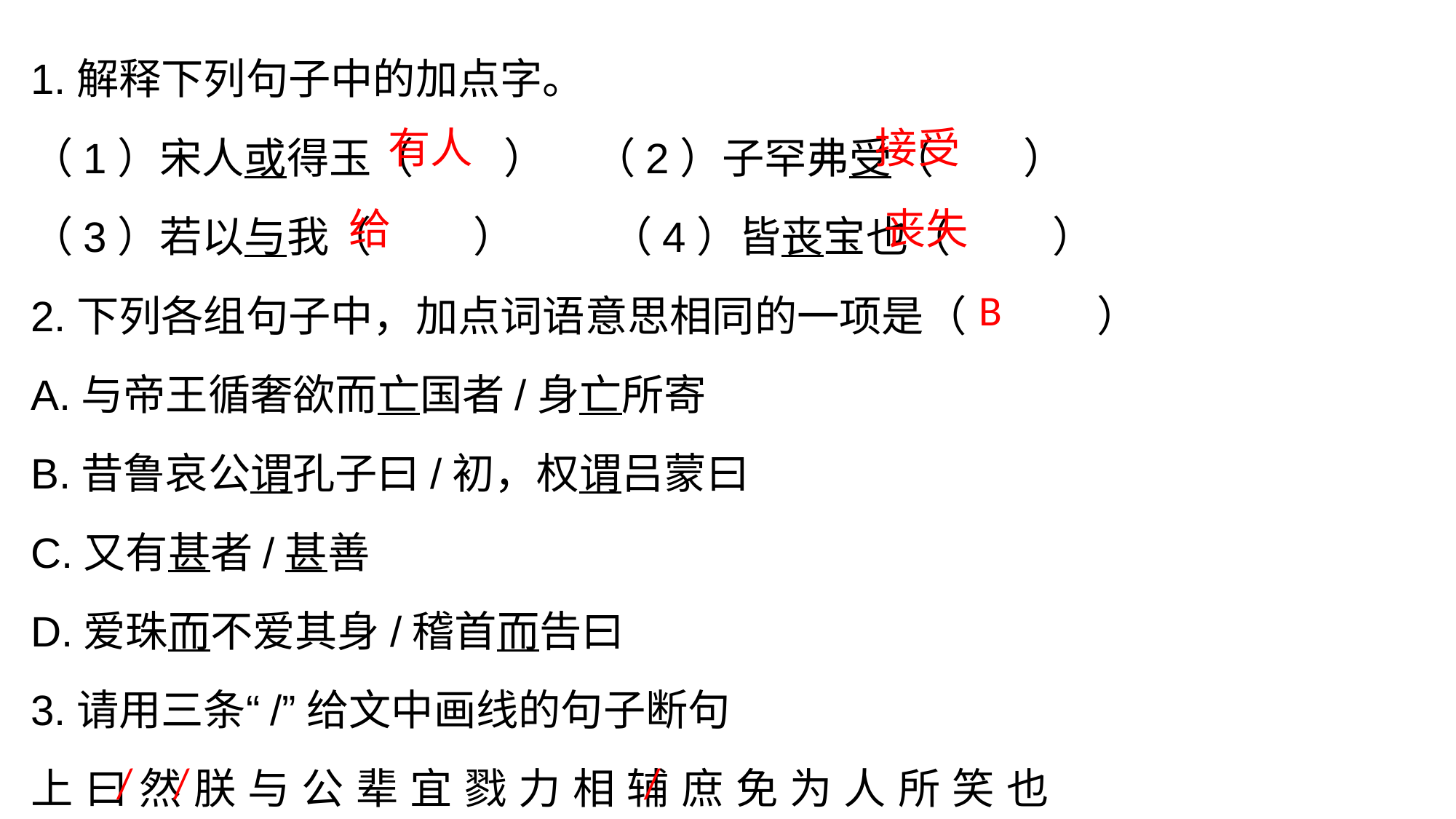

1.解释下列句子中的加点字。
（1）宋人或得玉（　    ）    （2）子罕弗受（    　）
（3）若以与我（     　）        （4）皆丧宝也（　     ）
2.下列各组句子中，加点词语意思相同的一项是（           ）
A.与帝王循奢欲而亡国者/身亡所寄
B.昔鲁哀公谓孔子曰/初，权谓吕蒙曰
C.又有甚者/甚善
D.爱珠而不爱其身/稽首而告曰
3.请用三条“/”给文中画线的句子断句
上 曰 然 朕 与 公 辈 宜 戮 力 相 辅 庶 免 为 人 所 笑 也
有人
接受
给
丧失
B
/
/
/